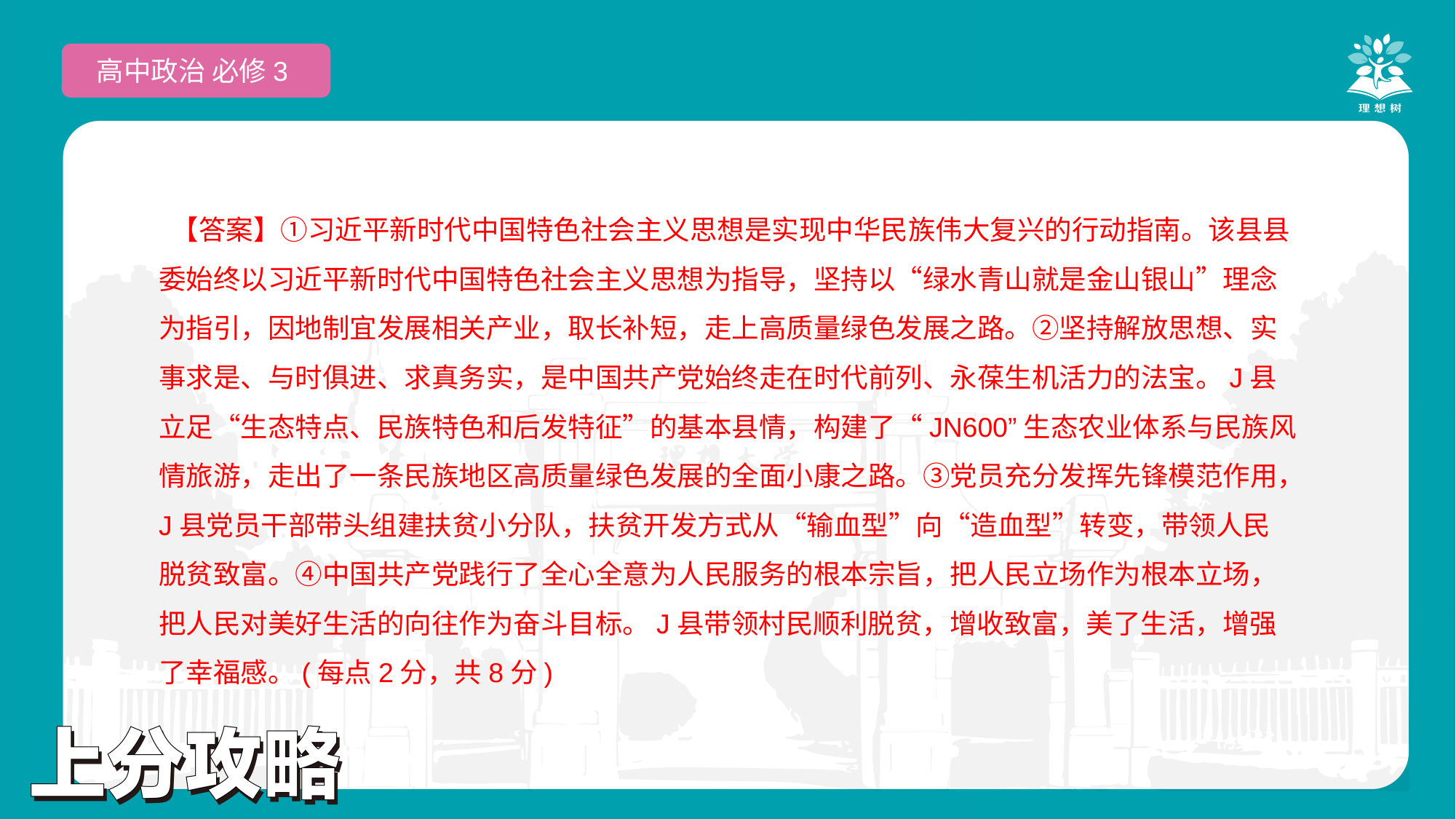

高中政治 必修3
 【答案】①习近平新时代中国特色社会主义思想是实现中华民族伟大复兴的行动指南。该县县委始终以习近平新时代中国特色社会主义思想为指导，坚持以“绿水青山就是金山银山”理念为指引，因地制宜发展相关产业，取长补短，走上高质量绿色发展之路。②坚持解放思想、实事求是、与时俱进、求真务实，是中国共产党始终走在时代前列、永葆生机活力的法宝。J县立足“生态特点、民族特色和后发特征”的基本县情，构建了“JN600”生态农业体系与民族风情旅游，走出了一条民族地区高质量绿色发展的全面小康之路。③党员充分发挥先锋模范作用，J县党员干部带头组建扶贫小分队，扶贫开发方式从“输血型”向“造血型”转变，带领人民脱贫致富。④中国共产党践行了全心全意为人民服务的根本宗旨，把人民立场作为根本立场，把人民对美好生活的向往作为奋斗目标。J县带领村民顺利脱贫，增收致富，美了生活，增强了幸福感。(每点2分，共8分)